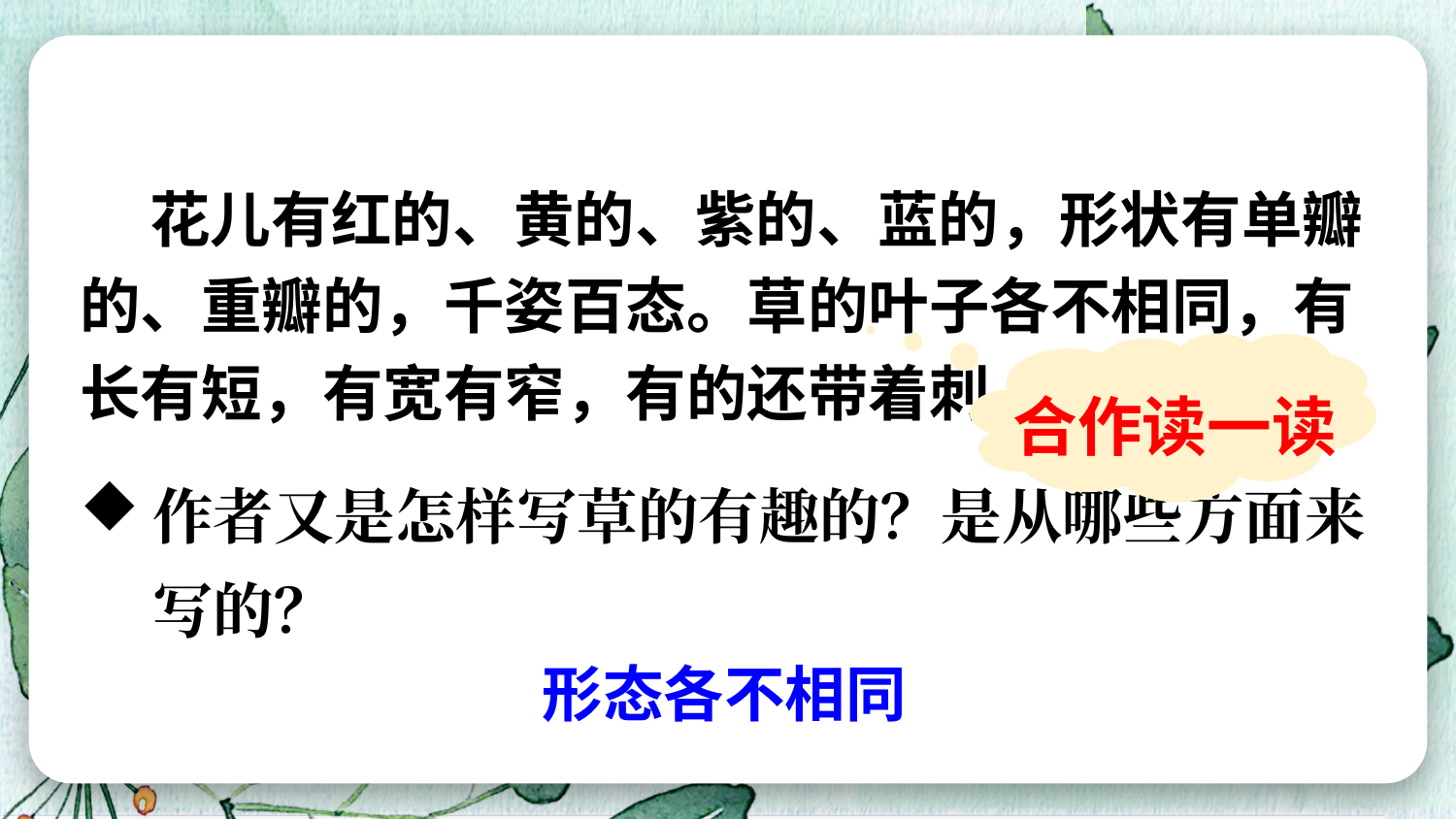

花儿有红的、黄的、紫的、蓝的，形状有单瓣的、重瓣的，千姿百态。草的叶子各不相同，有长有短，有宽有窄，有的还带着刺。

合作读一读
作者又是怎样写草的有趣的？是从哪些方面来写的？
形态各不相同